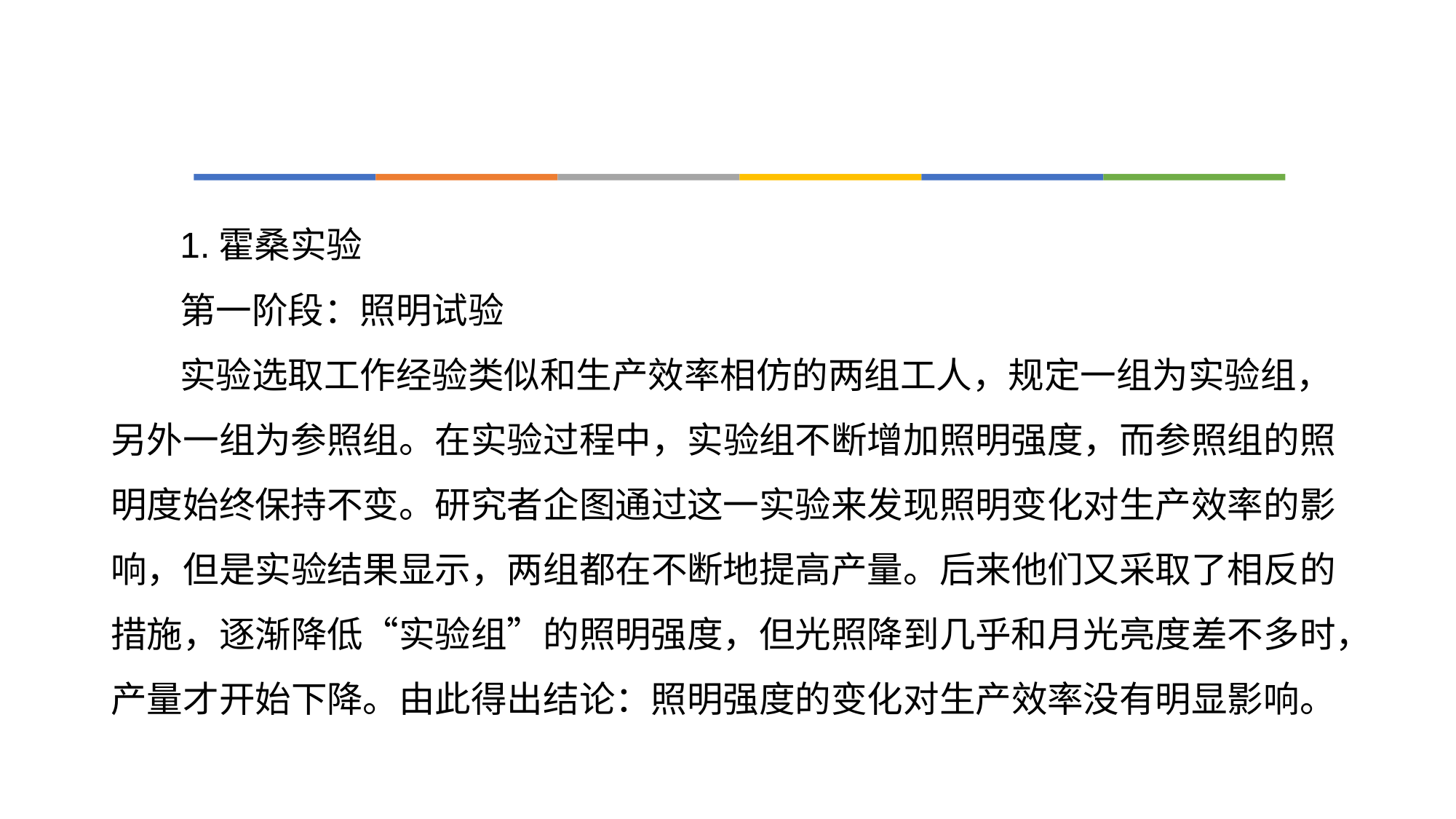

#
1.霍桑实验
第一阶段：照明试验
实验选取工作经验类似和生产效率相仿的两组工人，规定一组为实验组，另外一组为参照组。在实验过程中，实验组不断增加照明强度，而参照组的照明度始终保持不变。研究者企图通过这一实验来发现照明变化对生产效率的影响，但是实验结果显示，两组都在不断地提高产量。后来他们又采取了相反的措施，逐渐降低“实验组”的照明强度，但光照降到几乎和月光亮度差不多时，产量才开始下降。由此得出结论：照明强度的变化对生产效率没有明显影响。